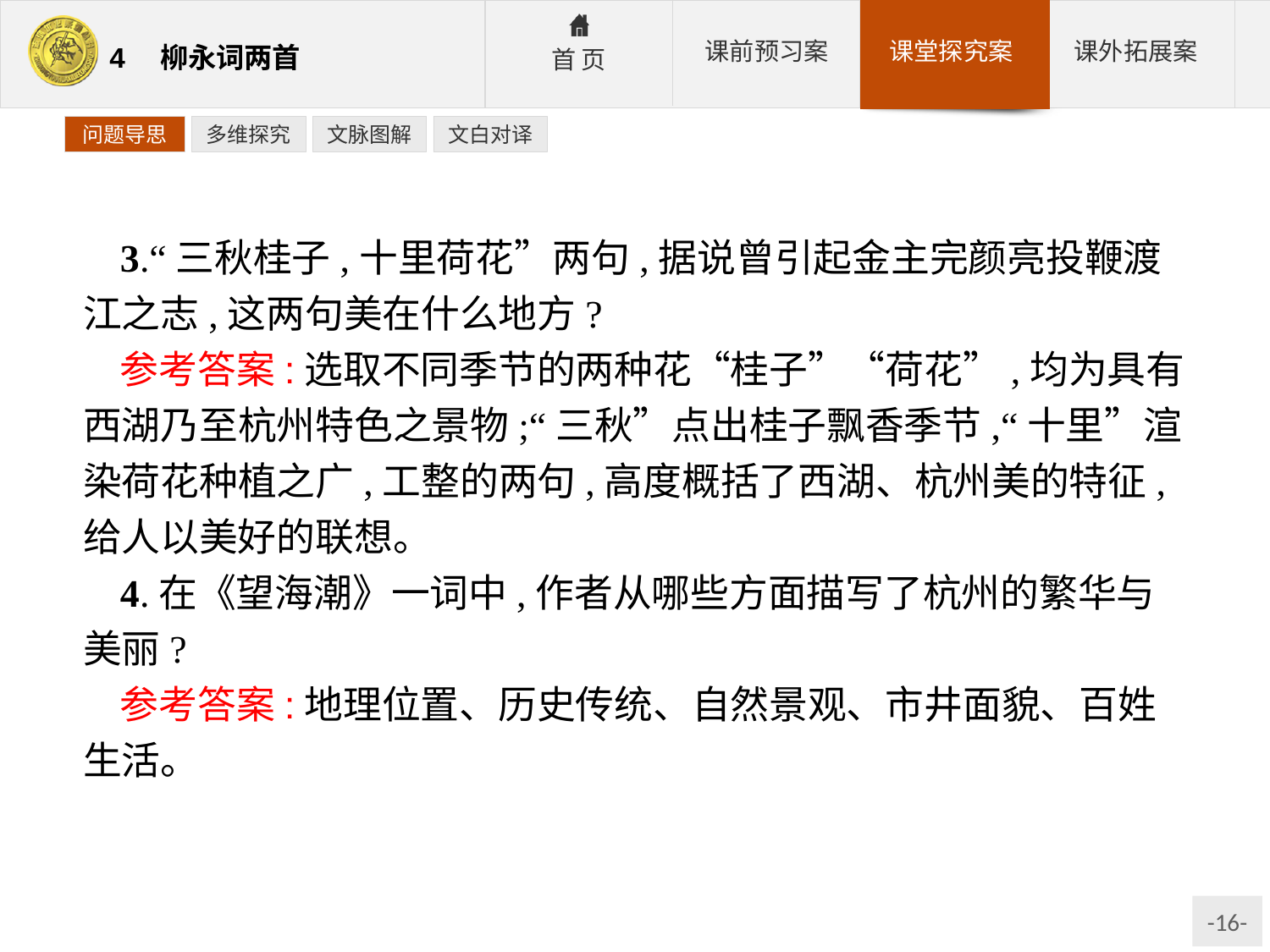

问题导思
多维探究
文脉图解
文白对译
3.“三秋桂子,十里荷花”两句,据说曾引起金主完颜亮投鞭渡江之志,这两句美在什么地方?
参考答案:选取不同季节的两种花“桂子”“荷花”,均为具有西湖乃至杭州特色之景物;“三秋”点出桂子飘香季节,“十里”渲染荷花种植之广,工整的两句,高度概括了西湖、杭州美的特征,给人以美好的联想。
4.在《望海潮》一词中,作者从哪些方面描写了杭州的繁华与美丽?
参考答案:地理位置、历史传统、自然景观、市井面貌、百姓生活。